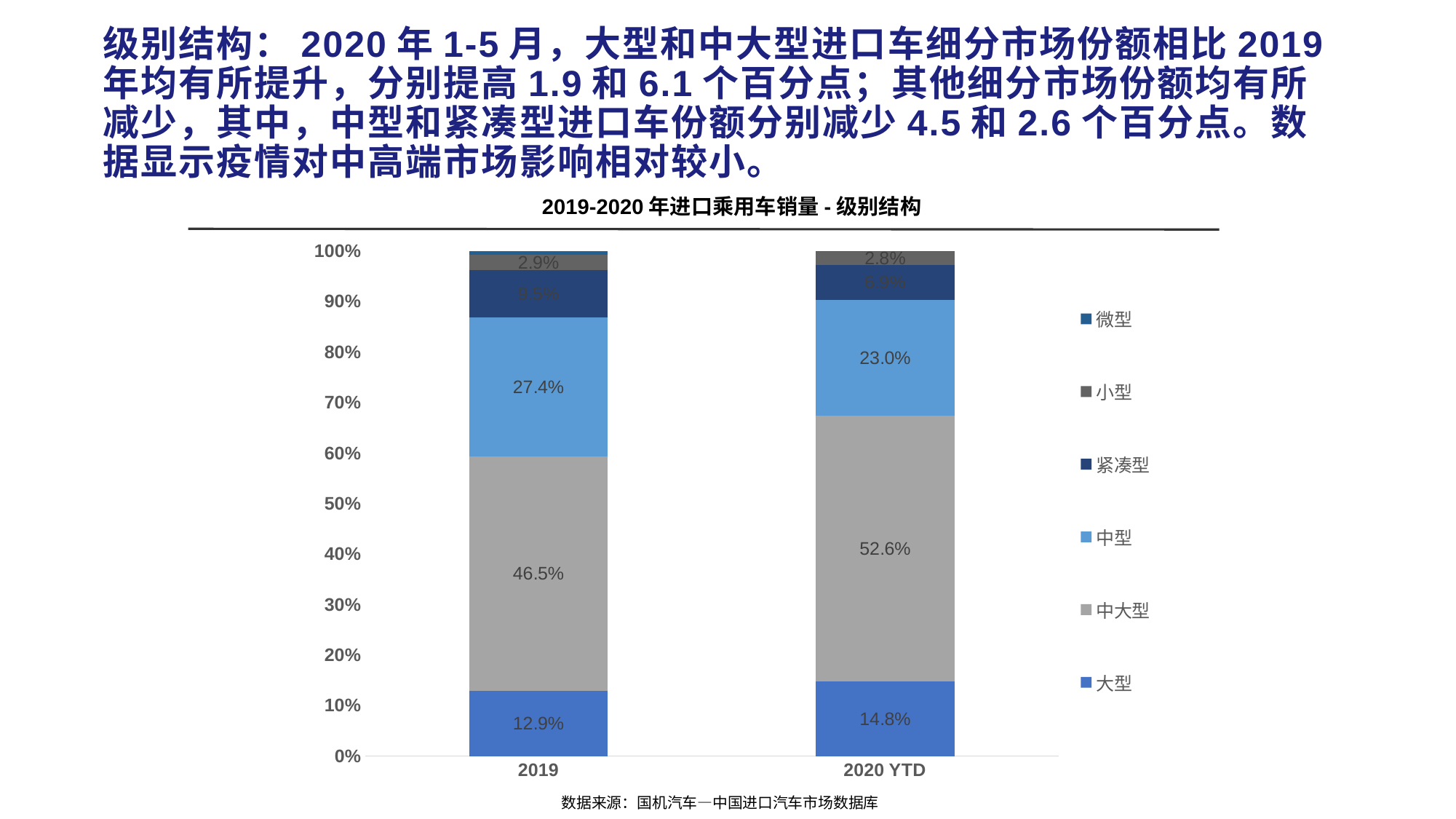

# 级别结构：2020年1-5月，大型和中大型进口车细分市场份额相比2019年均有所提升，分别提高1.9和6.1个百分点；其他细分市场份额均有所减少，其中，中型和紧凑型进口车份额分别减少4.5和2.6个百分点。数据显示疫情对中高端市场影响相对较小。
2019-2020年进口乘用车销量-级别结构

### Chart

| Category | 大型 | 中大型 | 中型 | 紧凑型 | 小型 | 微型 |
|---|---|---|---|---|---|---|
| 2019 | 0.129199287556196 | 0.464548588882014 | 0.274331994520764 | 0.0949182942836399 | 0.0291129144745548 | 0.00788892028283161 |
| 2020 YTD | 0.148058953015438 | 0.525690627870024 | 0.229800137032232 | 0.0685102847063283 | 0.0277854716678572 | 0.000154525708121346 |
数据来源：国机汽车—中国进口汽车市场数据库